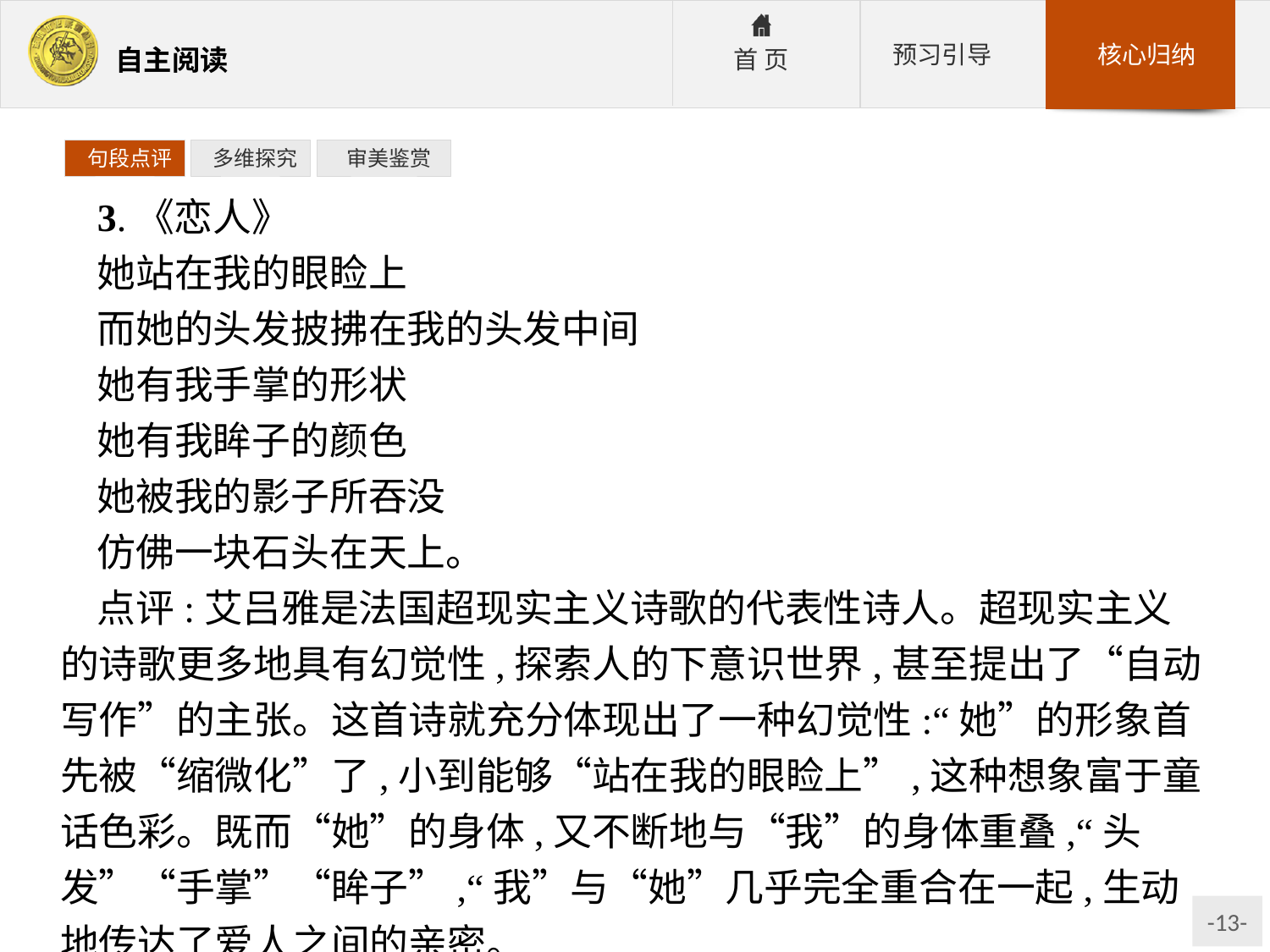

句段点评
 多维探究
 审美鉴赏
3.《恋人》
她站在我的眼睑上
而她的头发披拂在我的头发中间
她有我手掌的形状
她有我眸子的颜色
她被我的影子所吞没
仿佛一块石头在天上。
点评:艾吕雅是法国超现实主义诗歌的代表性诗人。超现实主义的诗歌更多地具有幻觉性,探索人的下意识世界,甚至提出了“自动写作”的主张。这首诗就充分体现出了一种幻觉性:“她”的形象首先被“缩微化”了,小到能够“站在我的眼睑上”,这种想象富于童话色彩。既而“她”的身体,又不断地与“我”的身体重叠,“头发”“手掌”“眸子”,“我”与“她”几乎完全重合在一起,生动地传达了爱人之间的亲密。